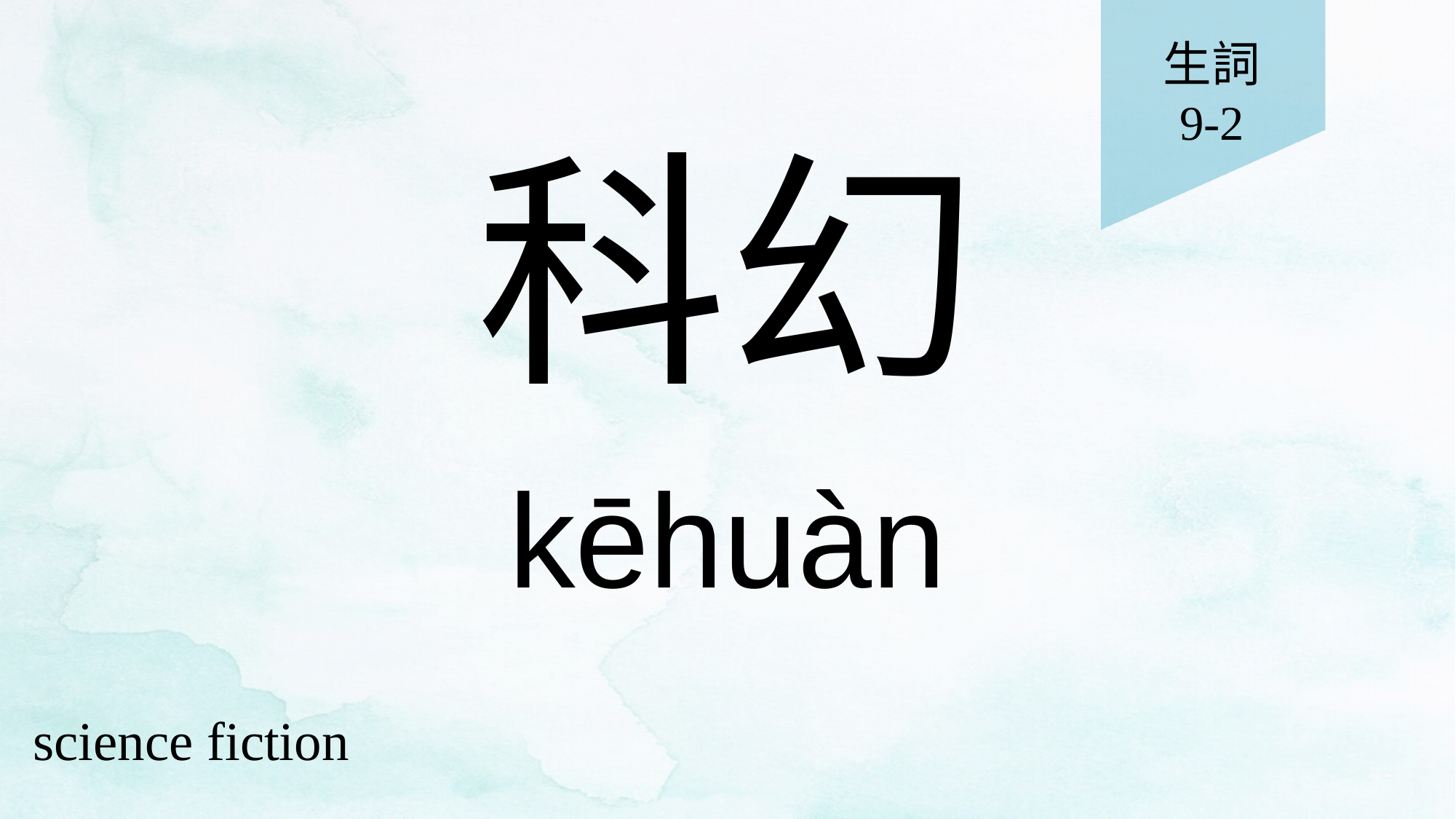

生詞
9-2
# 科幻
kēhuàn
science fiction